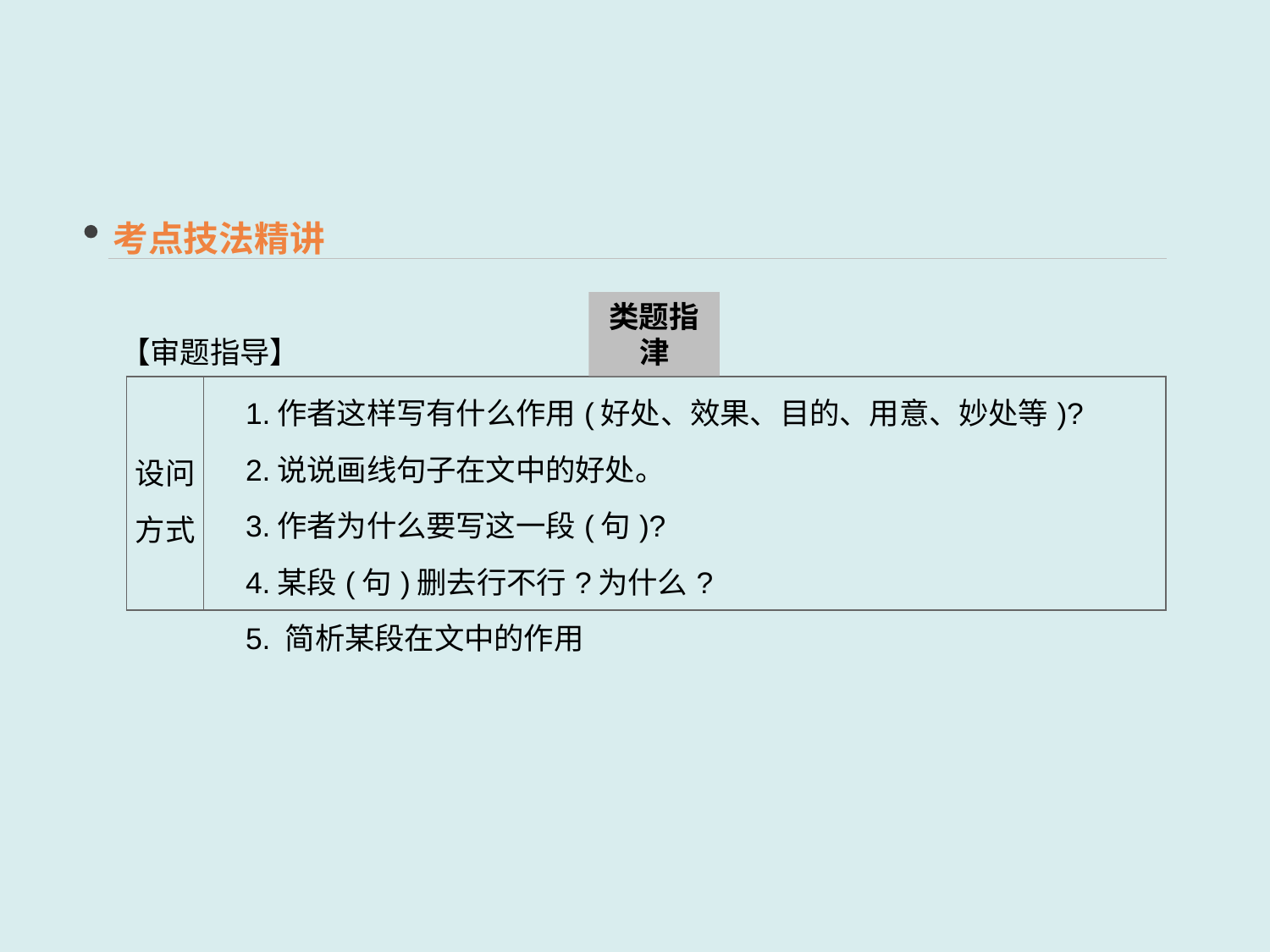

考点技法精讲

类题指津
【审题指导】
| 设问 方式 | 1.作者这样写有什么作用(好处、效果、目的、用意、妙处等)? 　2.说说画线句子在文中的好处。 　3.作者为什么要写这一段(句)? 　4.某段(句)删去行不行?为什么? 　5. 简析某段在文中的作用 |
| --- | --- |